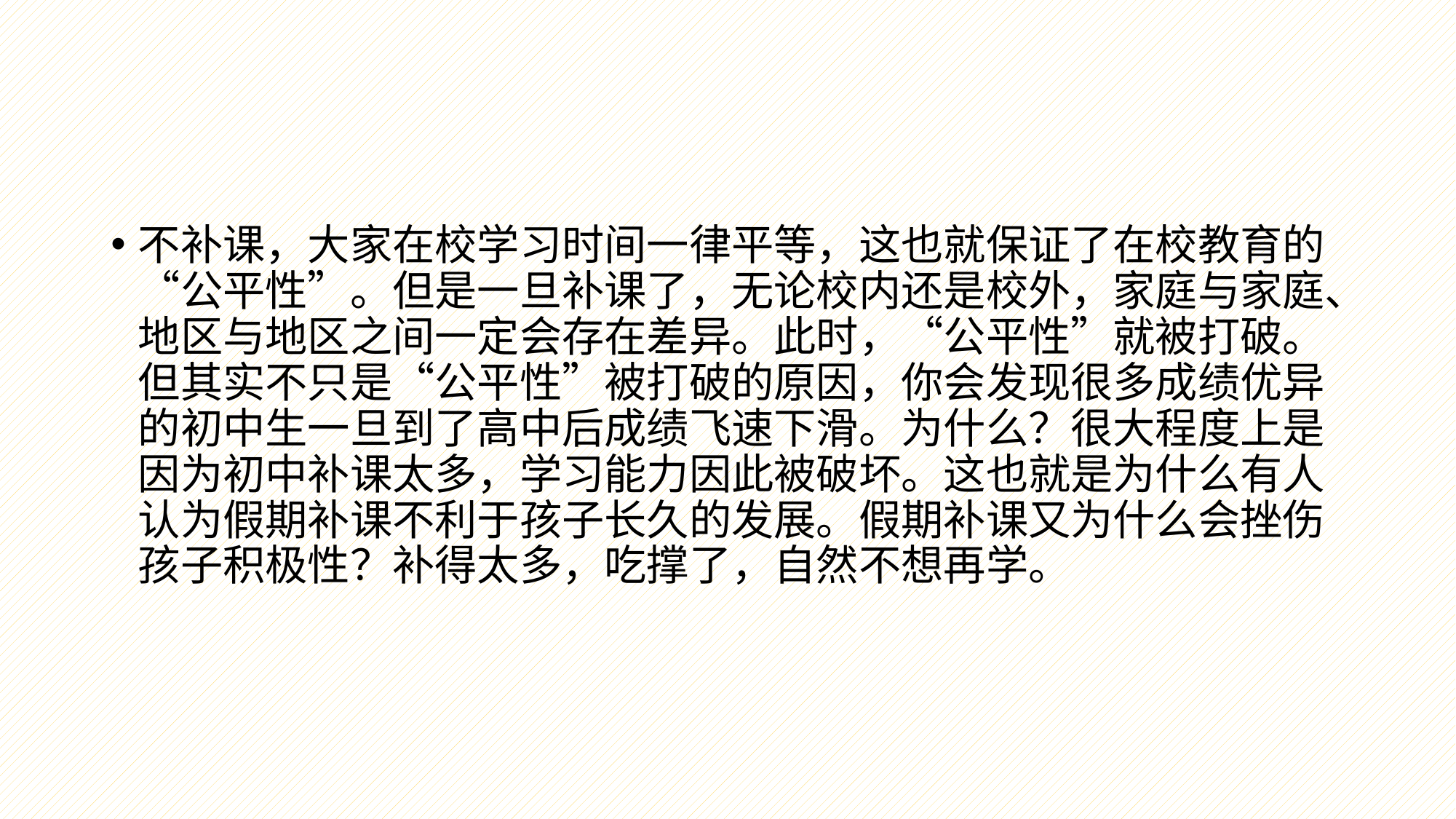

#
不补课，大家在校学习时间一律平等，这也就保证了在校教育的“公平性”。但是一旦补课了，无论校内还是校外，家庭与家庭、地区与地区之间一定会存在差异。此时，“公平性”就被打破。但其实不只是“公平性”被打破的原因，你会发现很多成绩优异的初中生一旦到了高中后成绩飞速下滑。为什么？很大程度上是因为初中补课太多，学习能力因此被破坏。这也就是为什么有人认为假期补课不利于孩子长久的发展。假期补课又为什么会挫伤孩子积极性？补得太多，吃撑了，自然不想再学。